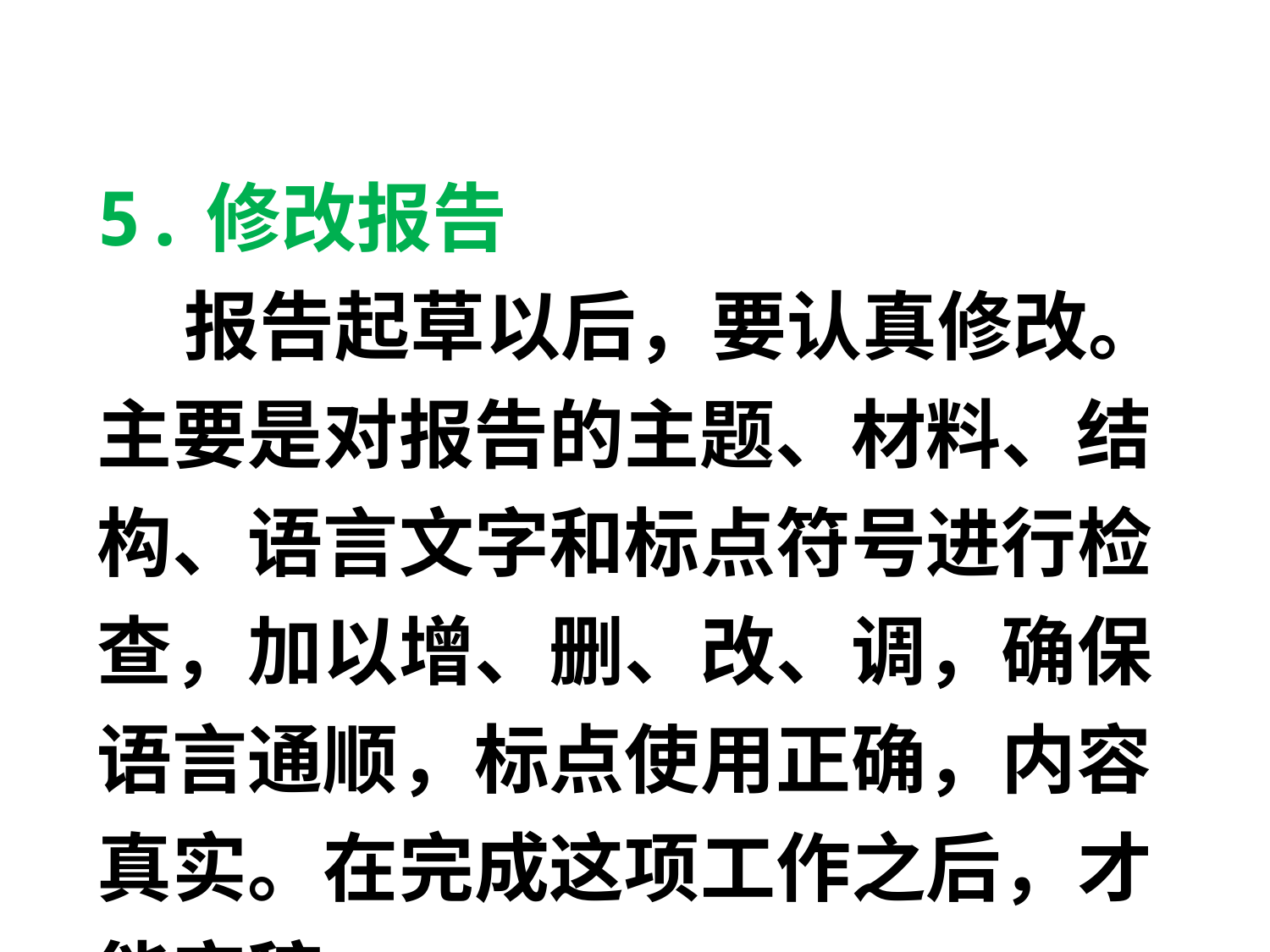

5.修改报告
    报告起草以后，要认真修改。主要是对报告的主题、材料、结构、语言文字和标点符号进行检查，加以增、删、改、调，确保语言通顺，标点使用正确，内容真实。在完成这项工作之后，才能定稿。